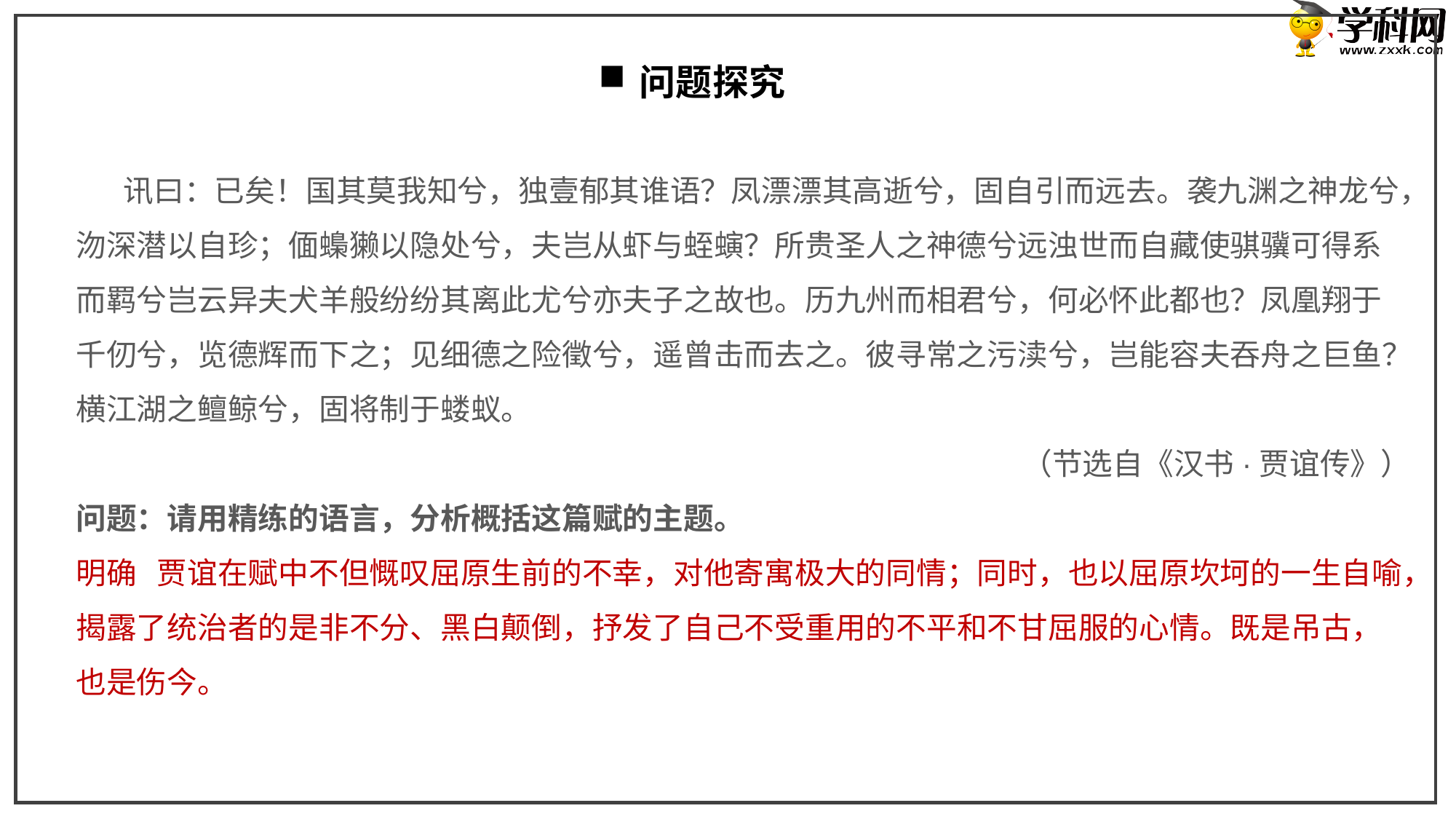

问题探究
      讯曰：已矣！国其莫我知兮，独壹郁其谁语？凤漂漂其高逝兮，固自引而远去。袭九渊之神龙兮，沕深潜以自珍；偭蟂獭以隐处兮，夫岂从虾与蛭螾？所贵圣人之神德兮远浊世而自藏使骐骥可得系而羁兮岂云异夫犬羊般纷纷其离此尤兮亦夫子之故也。历九州而相君兮，何必怀此都也？凤凰翔于千仞兮，览德辉而下之；见细德之险徵兮，遥曾击而去之。彼寻常之污渎兮，岂能容夫吞舟之巨鱼？横江湖之鳣鲸兮，固将制于蝼蚁。
（节选自《汉书·贾谊传》）
问题：请用精练的语言，分析概括这篇赋的主题。
明确   贾谊在赋中不但慨叹屈原生前的不幸，对他寄寓极大的同情；同时，也以屈原坎坷的一生自喻，揭露了统治者的是非不分、黑白颠倒，抒发了自己不受重用的不平和不甘屈服的心情。既是吊古，也是伤今。